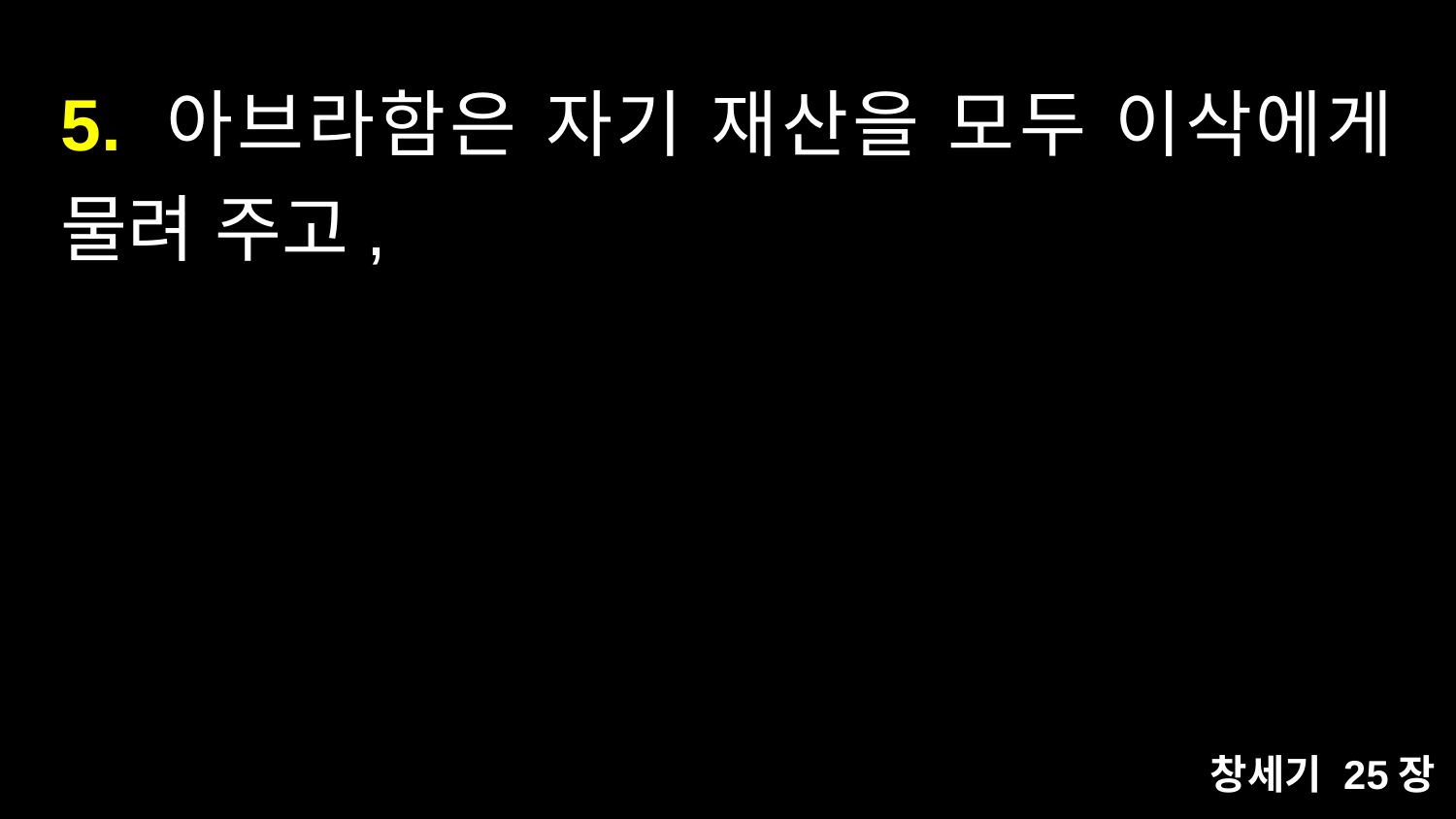

# 5. 아브라함은 자기 재산을 모두 이삭에게 물려 주고,
창세기 25장